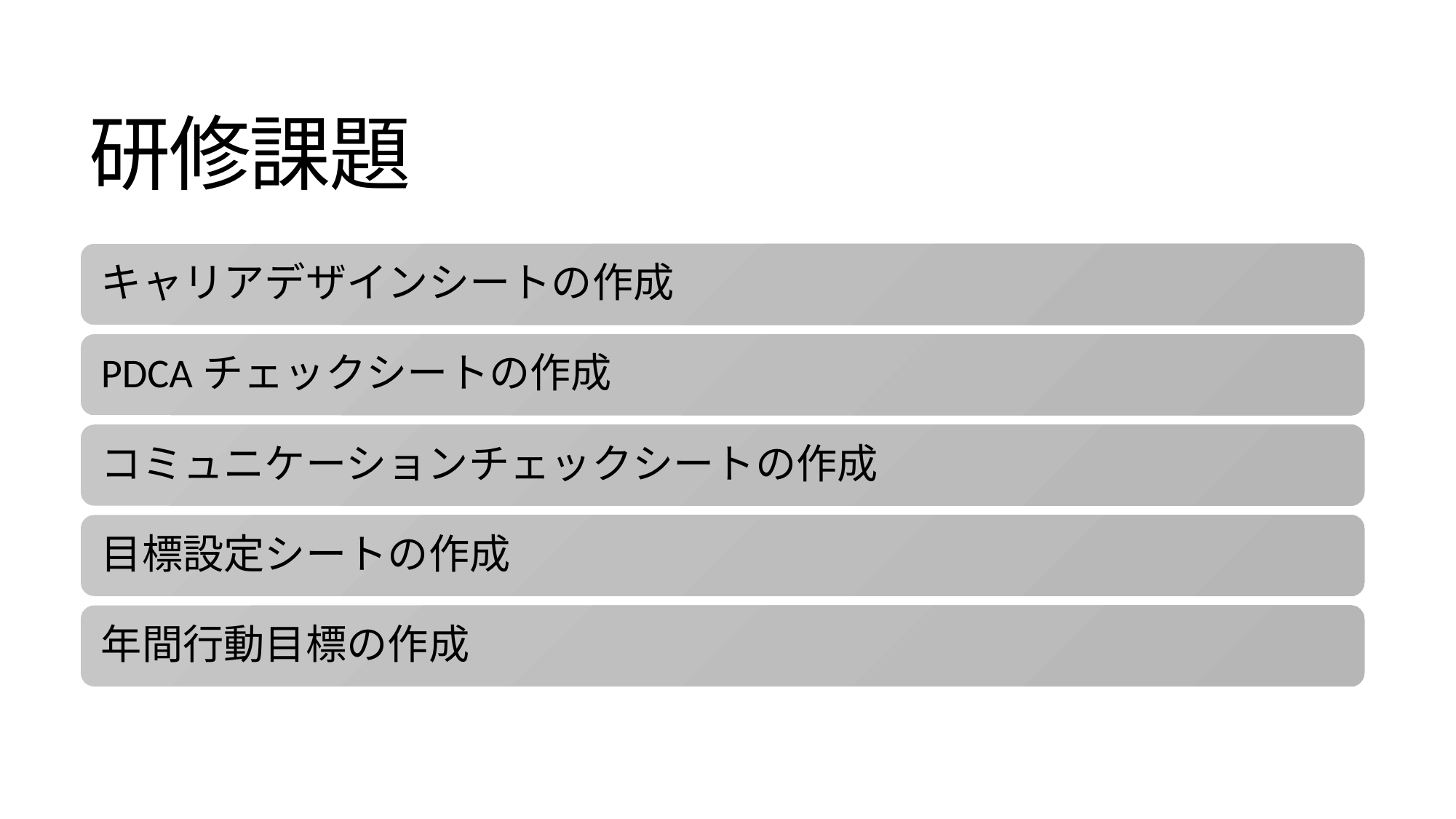

# 研修課題
キャリアデザインシートの作成
PDCAチェックシートの作成
コミュニケーションチェックシートの作成
目標設定シートの作成
年間行動目標の作成